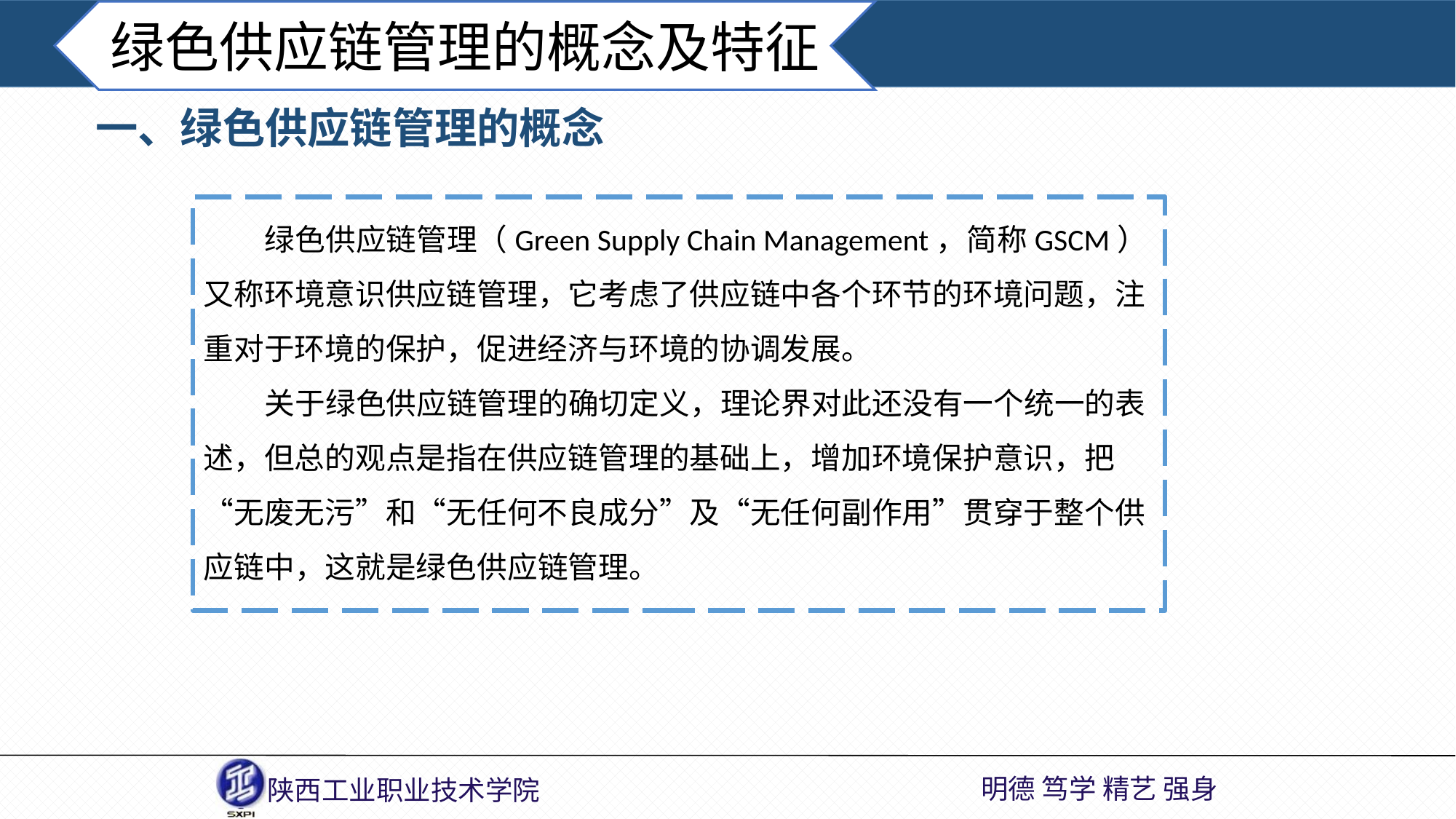

绿色供应链管理的概念及特征

一、绿色供应链管理的概念
        绿色供应链管理（Green Supply Chain Management，简称GSCM）又称环境意识供应链管理，它考虑了供应链中各个环节的环境问题，注重对于环境的保护，促进经济与环境的协调发展。
        关于绿色供应链管理的确切定义，理论界对此还没有一个统一的表述，但总的观点是指在供应链管理的基础上，增加环境保护意识，把“无废无污”和“无任何不良成分”及“无任何副作用”贯穿于整个供应链中，这就是绿色供应链管理。